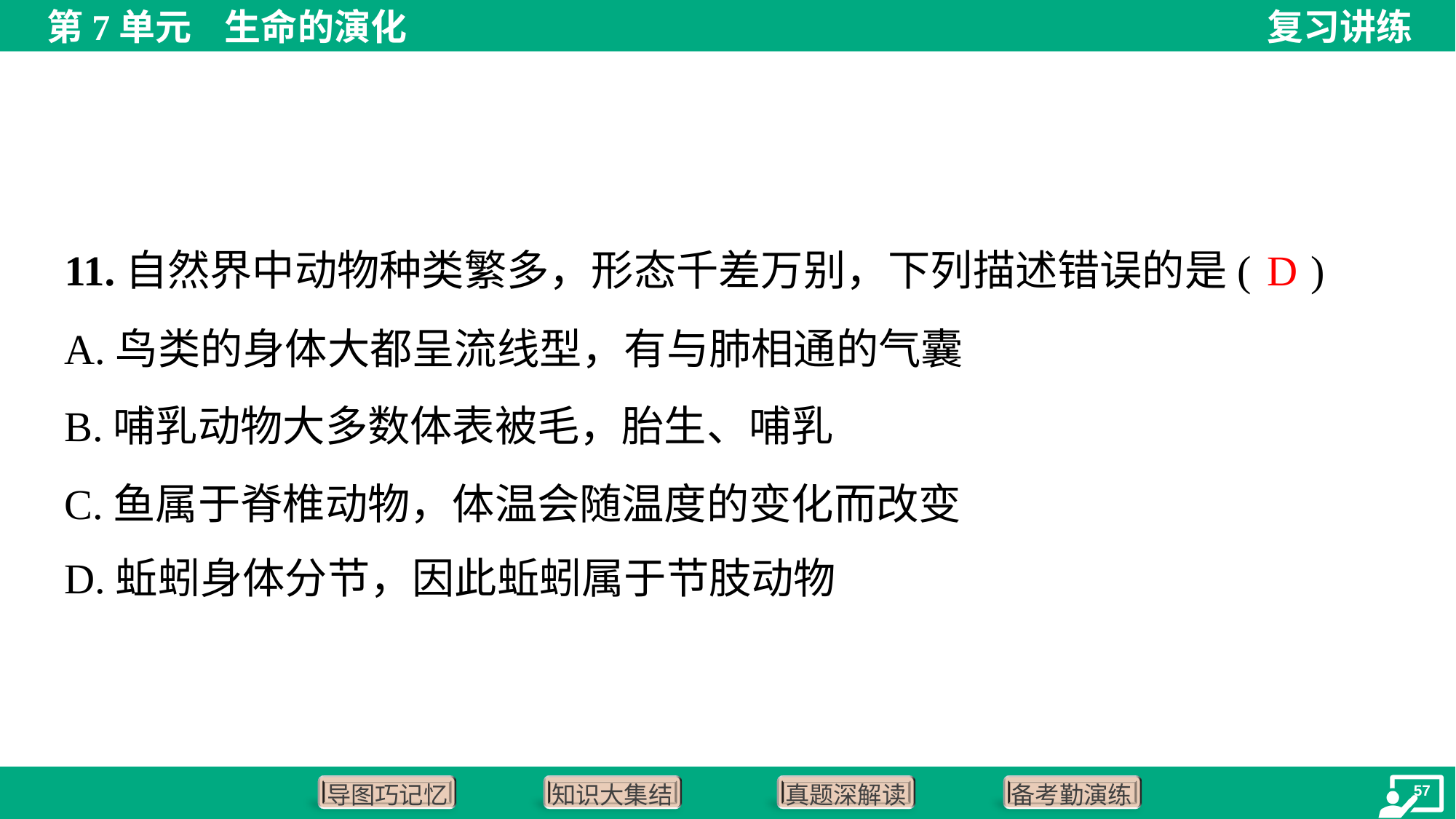

D
11.自然界中动物种类繁多，形态千差万别，下列描述错误的是(     )
A.鸟类的身体大都呈流线型，有与肺相通的气囊
B.哺乳动物大多数体表被毛，胎生、哺乳
C.鱼属于脊椎动物，体温会随温度的变化而改变
D.蚯蚓身体分节，因此蚯蚓属于节肢动物